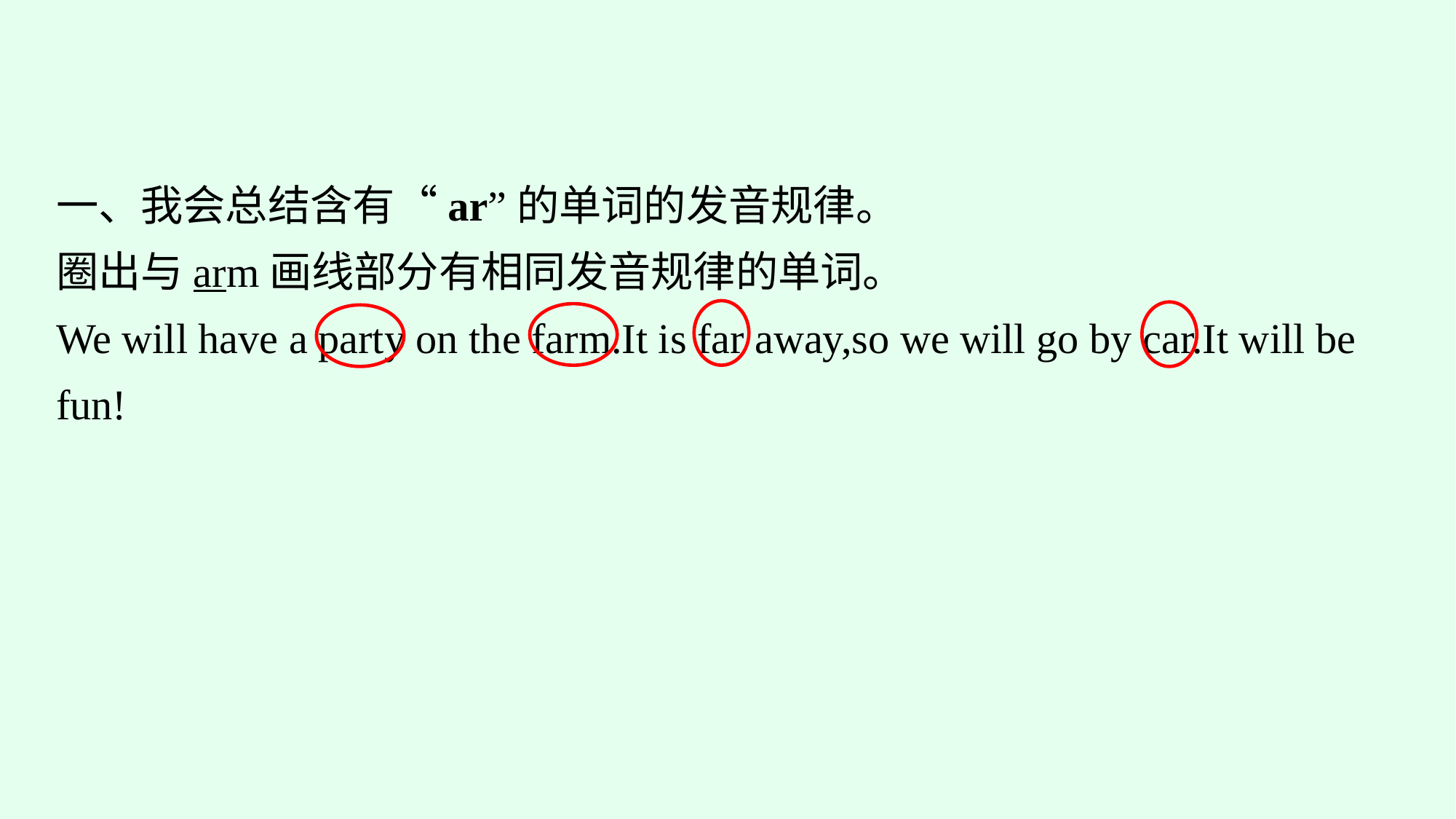

一、我会总结含有“ar”的单词的发音规律。
圈出与arm画线部分有相同发音规律的单词。
We will have a party on the farm.It is far away,so we will go by car.It will be fun!